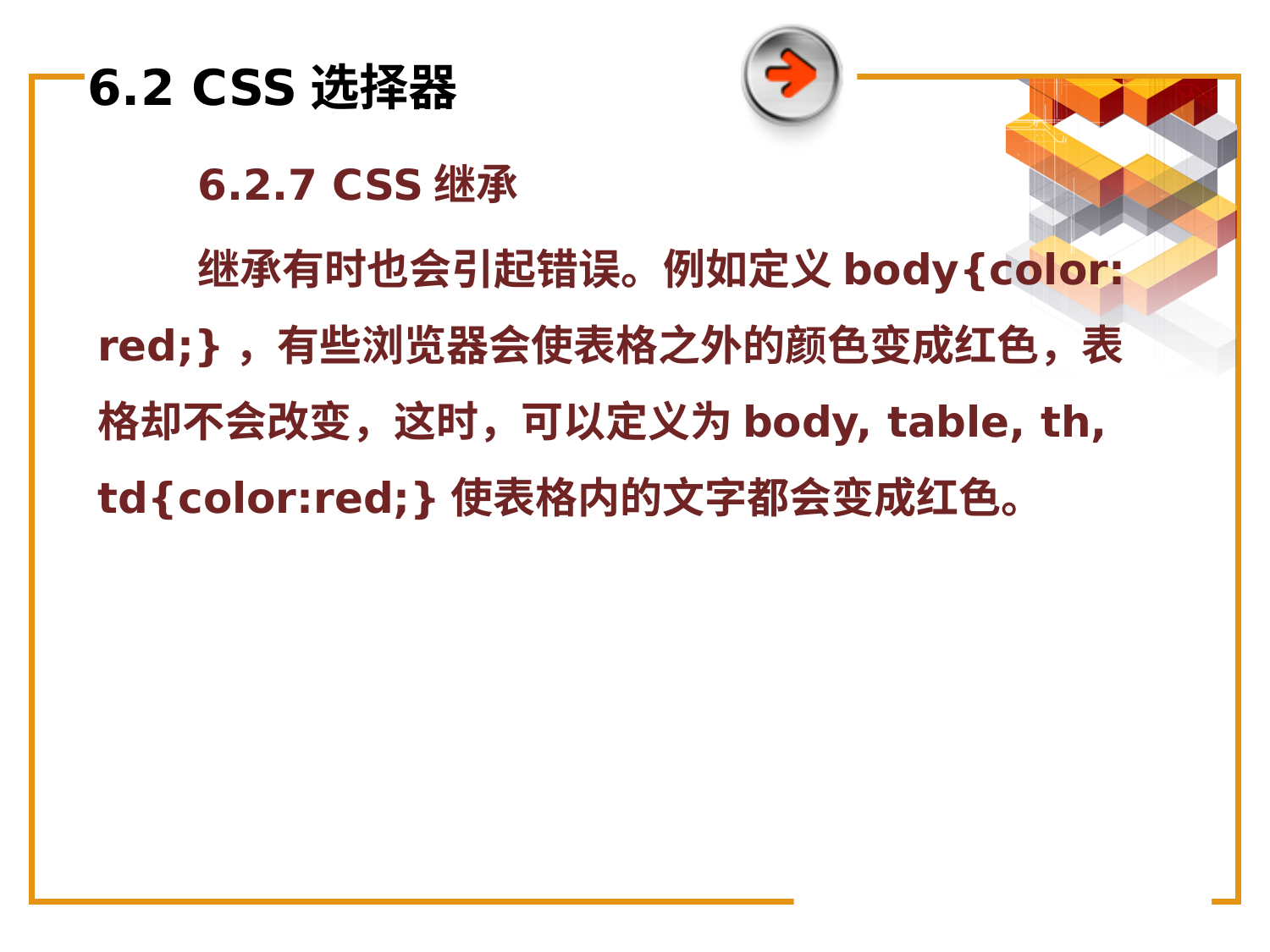

# 6.2 CSS选择器
6.2.7 CSS继承
继承有时也会引起错误。例如定义body{color: red;}，有些浏览器会使表格之外的颜色变成红色，表格却不会改变，这时，可以定义为body, table, th, td{color:red;}使表格内的文字都会变成红色。